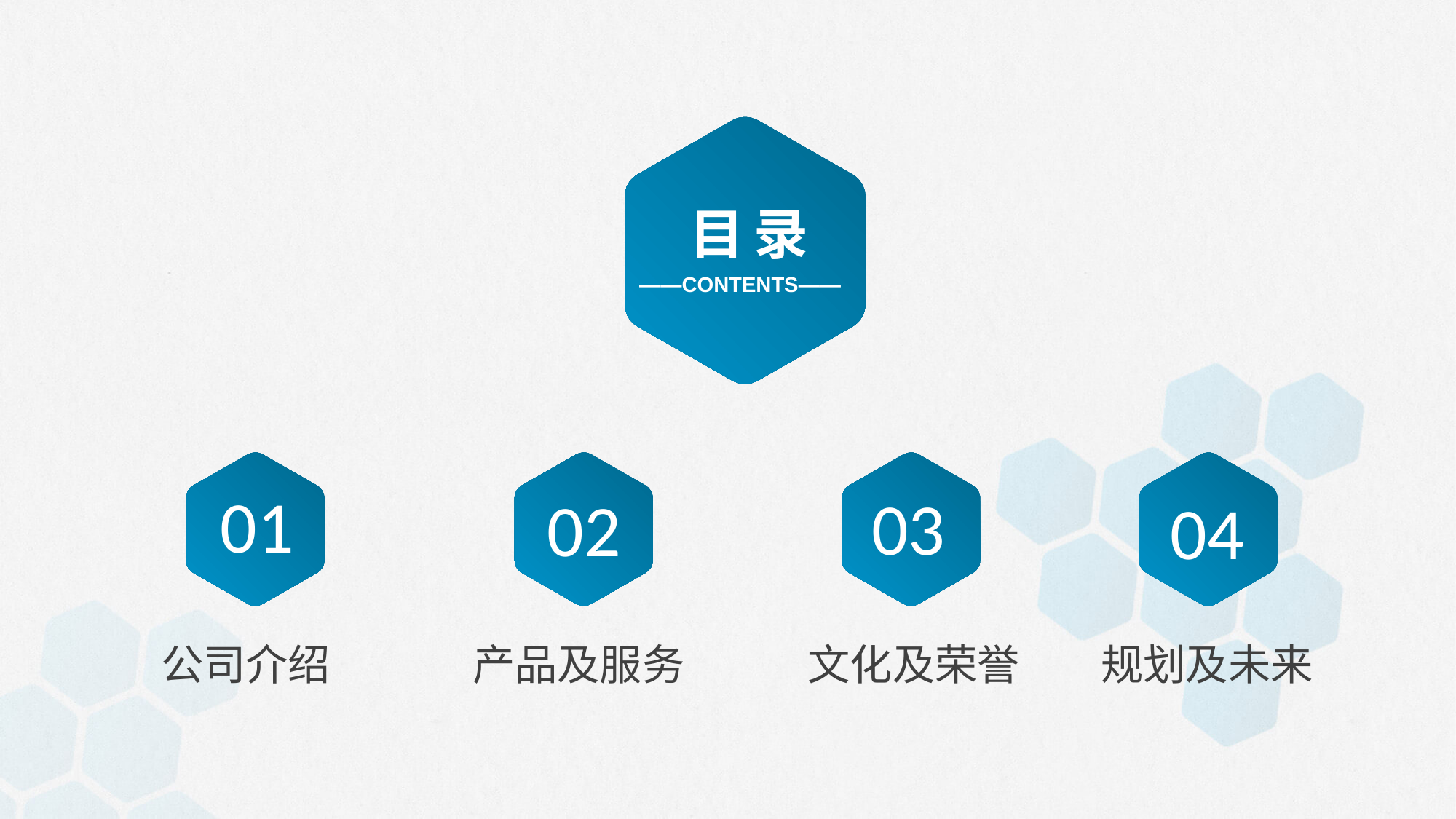

目录
——CONTENTS——

01

02

03

04
公司介绍
产品及服务
文化及荣誉
规划及未来